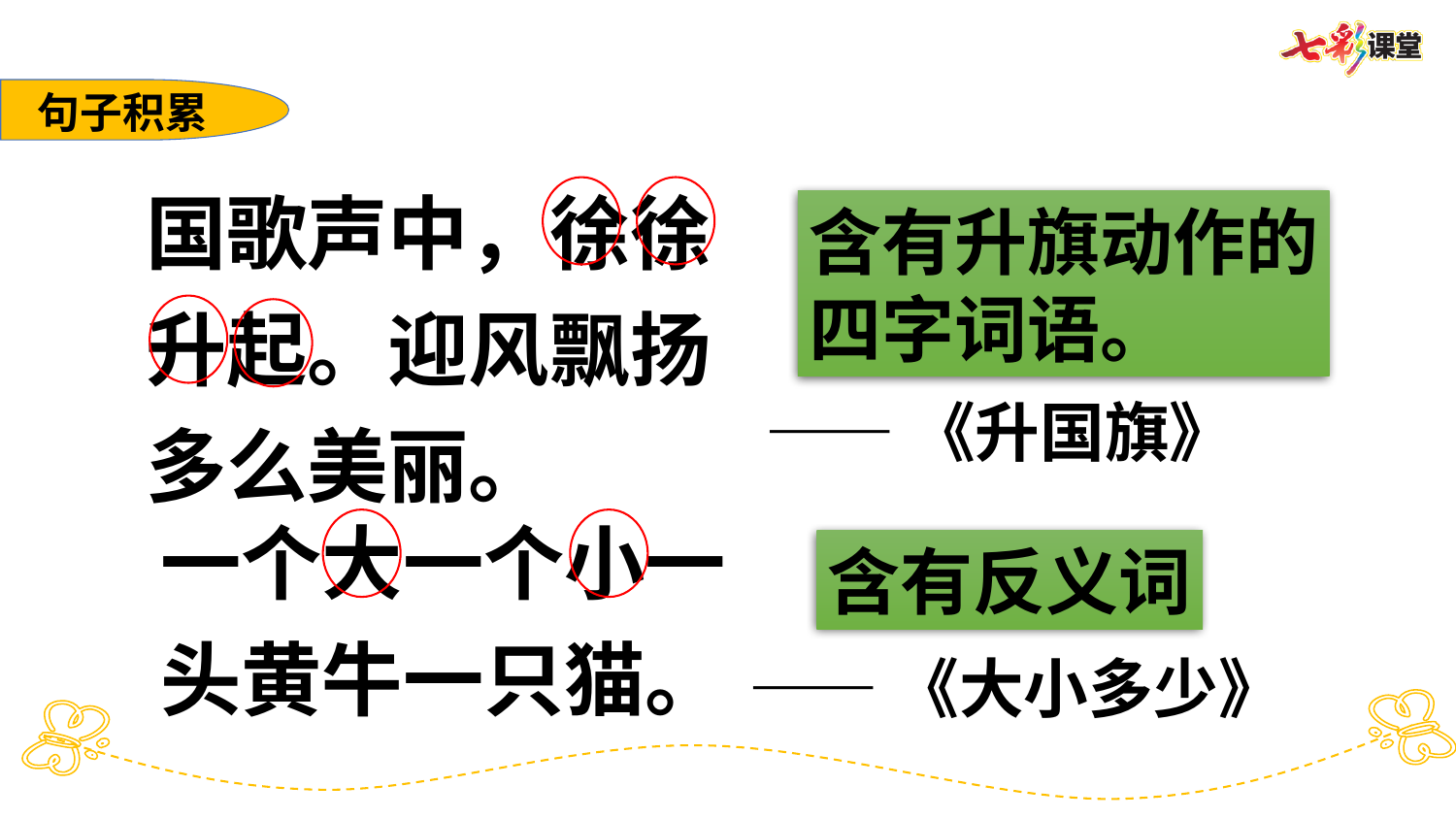

句子积累
国歌声中，徐徐升起。迎风飘扬多么美丽。

含有升旗动作的
四字词语。

——《升国旗》
一个大一个小一头黄牛一只猫。

含有反义词
——《大小多少》